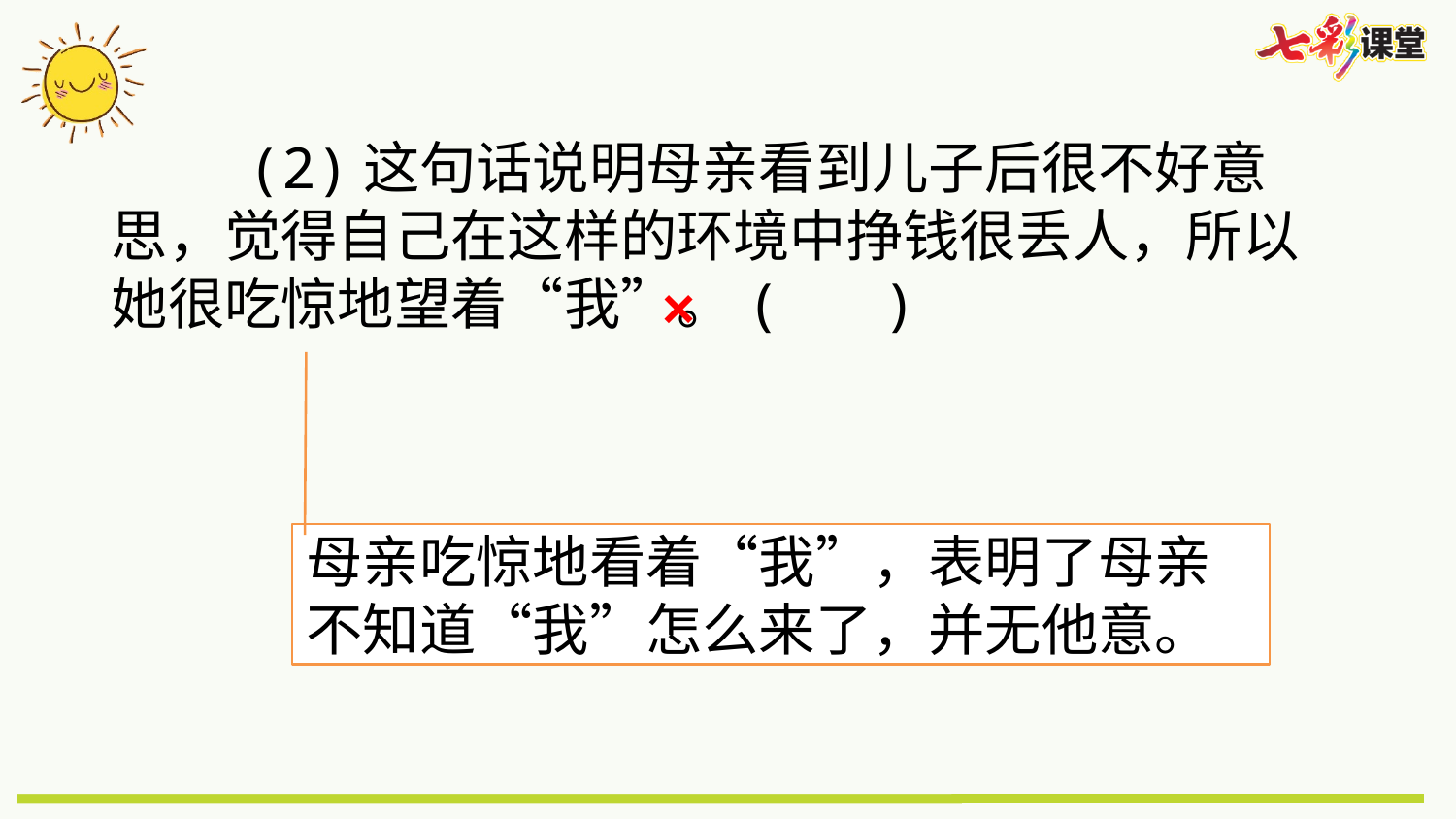

(2)这句话说明母亲看到儿子后很不好意思，觉得自己在这样的环境中挣钱很丢人，所以她很吃惊地望着“我”。(   )
×
母亲吃惊地看着“我”，表明了母亲不知道“我”怎么来了，并无他意。